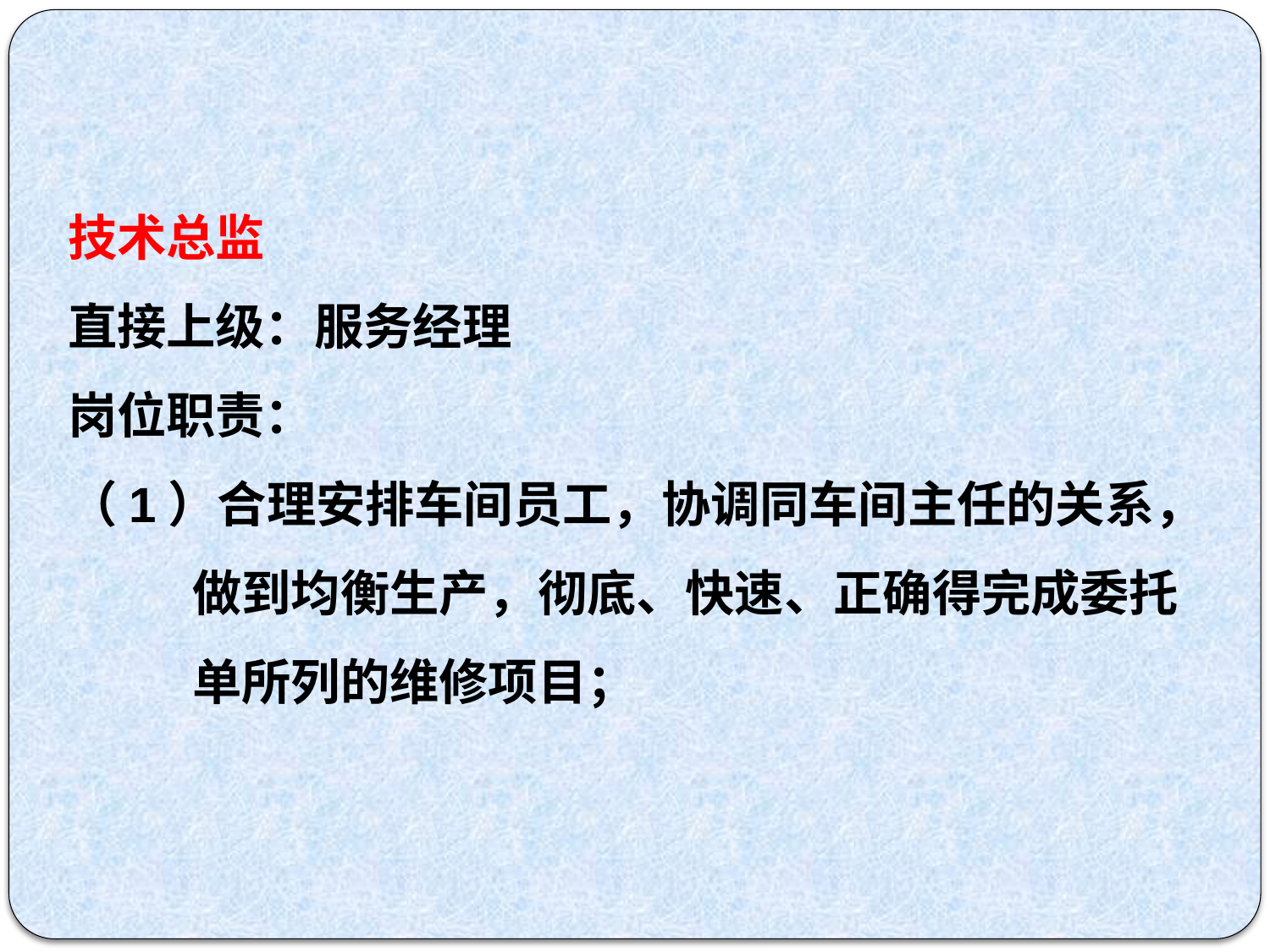

技术总监
直接上级：服务经理
岗位职责：
（1）合理安排车间员工，协调同车间主任的关系，做到均衡生产，彻底、快速、正确得完成委托单所列的维修项目；